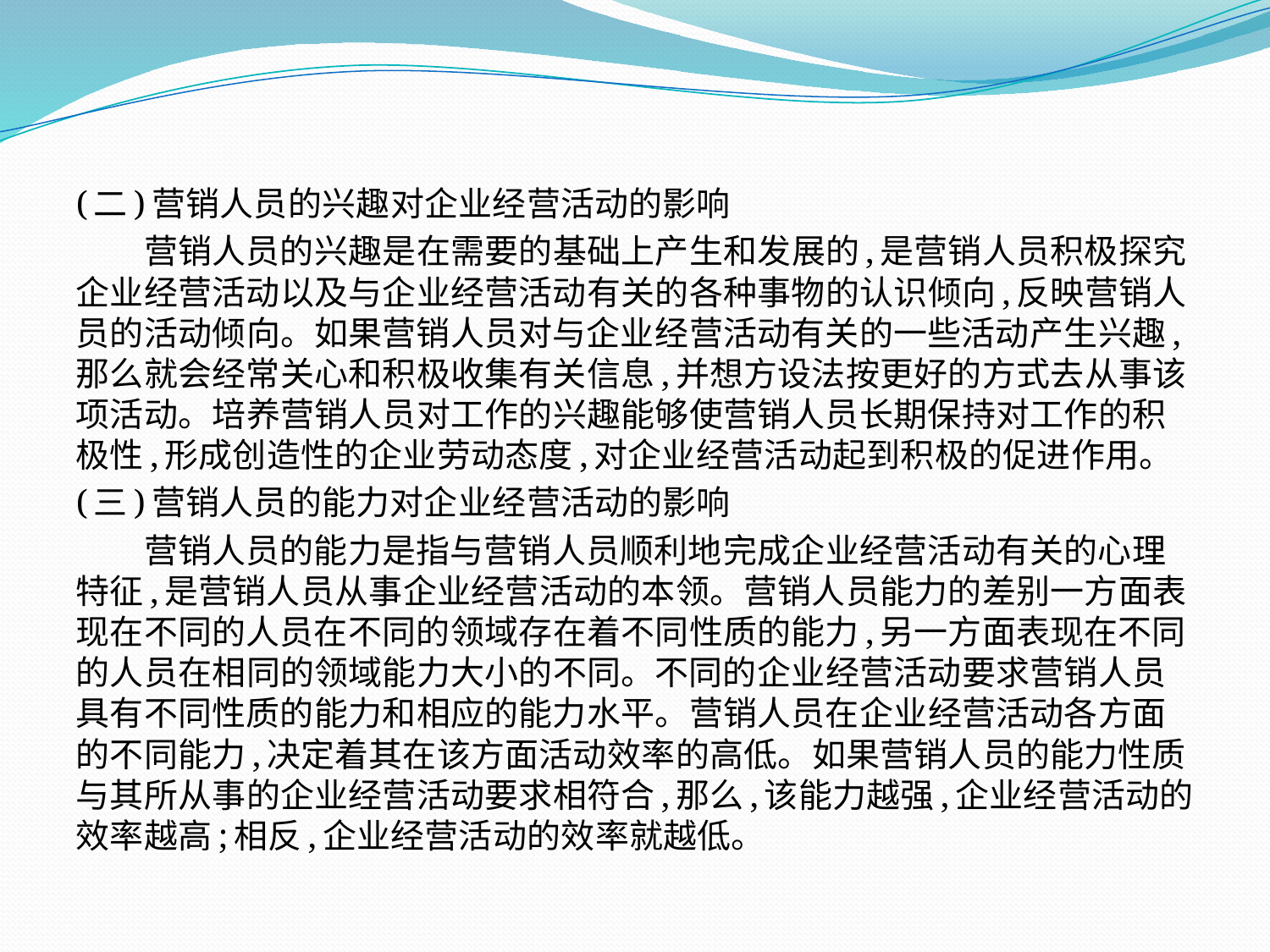

(二)营销人员的兴趣对企业经营活动的影响
　　营销人员的兴趣是在需要的基础上产生和发展的,是营销人员积极探究企业经营活动以及与企业经营活动有关的各种事物的认识倾向,反映营销人员的活动倾向。如果营销人员对与企业经营活动有关的一些活动产生兴趣,那么就会经常关心和积极收集有关信息,并想方设法按更好的方式去从事该项活动。培养营销人员对工作的兴趣能够使营销人员长期保持对工作的积极性,形成创造性的企业劳动态度,对企业经营活动起到积极的促进作用。
(三)营销人员的能力对企业经营活动的影响
　　营销人员的能力是指与营销人员顺利地完成企业经营活动有关的心理特征,是营销人员从事企业经营活动的本领。营销人员能力的差别一方面表现在不同的人员在不同的领域存在着不同性质的能力,另一方面表现在不同的人员在相同的领域能力大小的不同。不同的企业经营活动要求营销人员具有不同性质的能力和相应的能力水平。营销人员在企业经营活动各方面的不同能力,决定着其在该方面活动效率的高低。如果营销人员的能力性质与其所从事的企业经营活动要求相符合,那么,该能力越强,企业经营活动的效率越高;相反,企业经营活动的效率就越低。